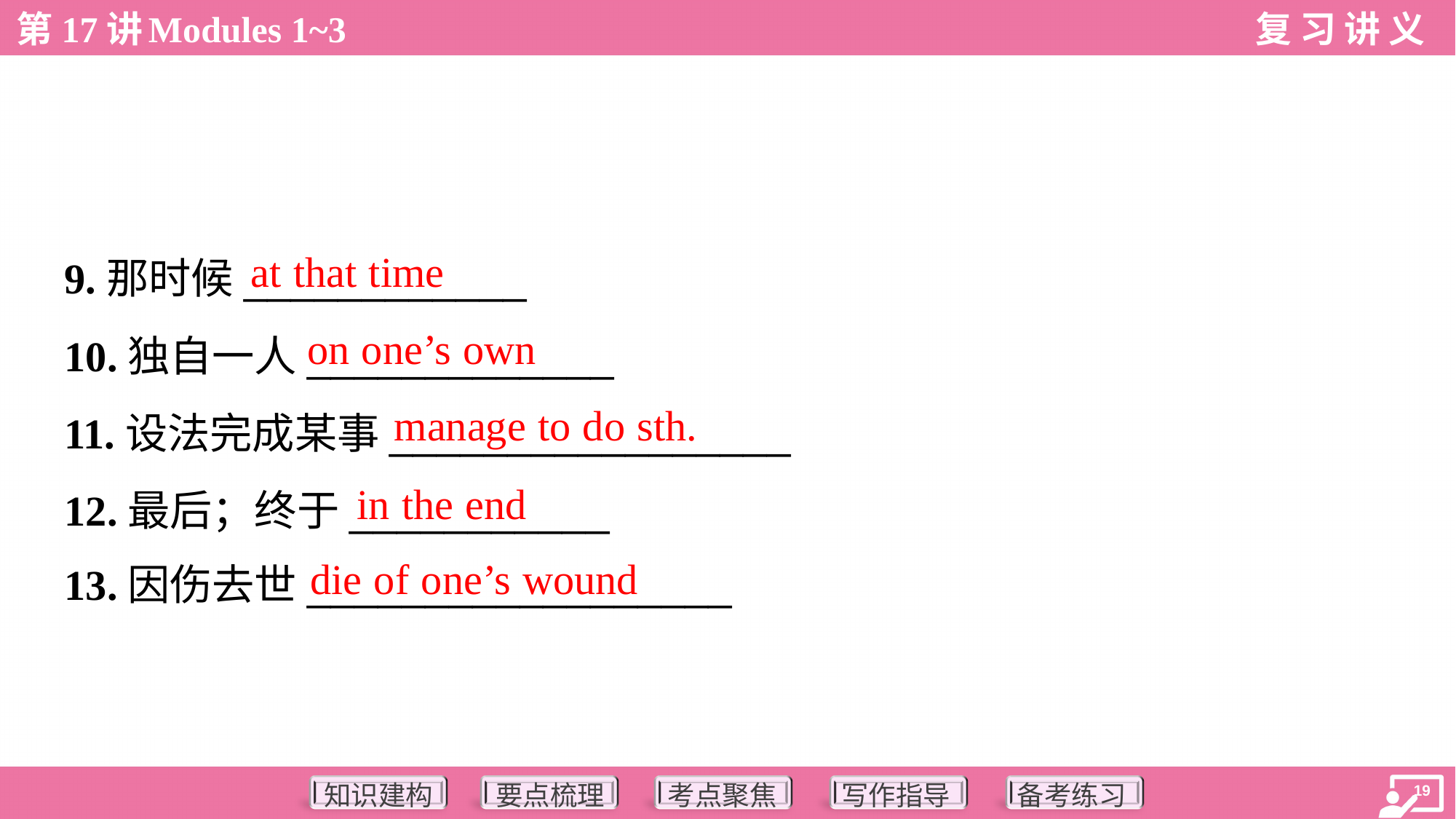

at that time
9.那时候____________
10.独自一人_____________
11.设法完成某事_________________
12.最后；终于___________
13.因伤去世__________________
on one’s own
manage to do sth.
in the end
die of one’s wound